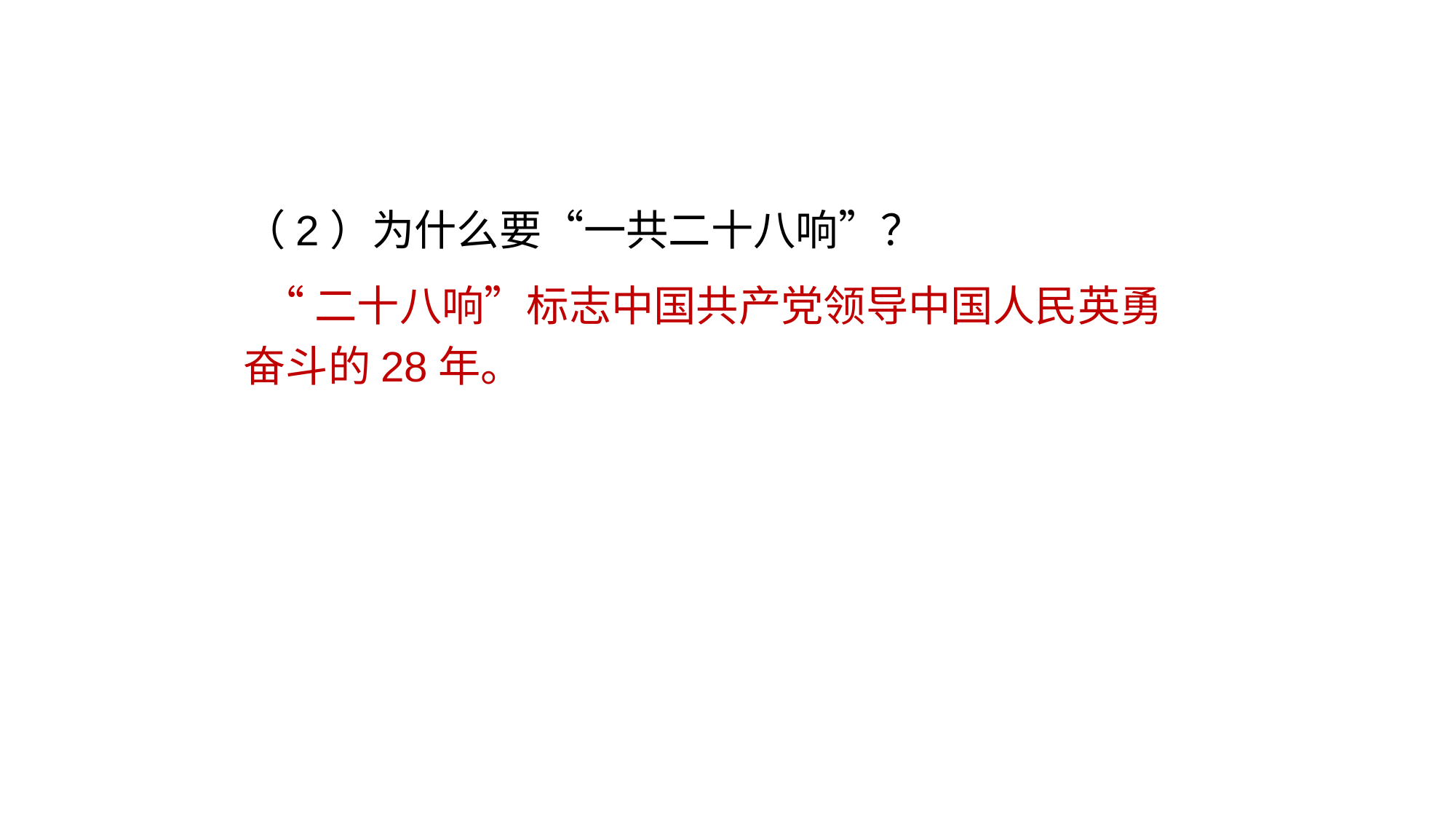

（2）为什么要“一共二十八响”？
  “二十八响”标志中国共产党领导中国人民英勇奋斗的28年。